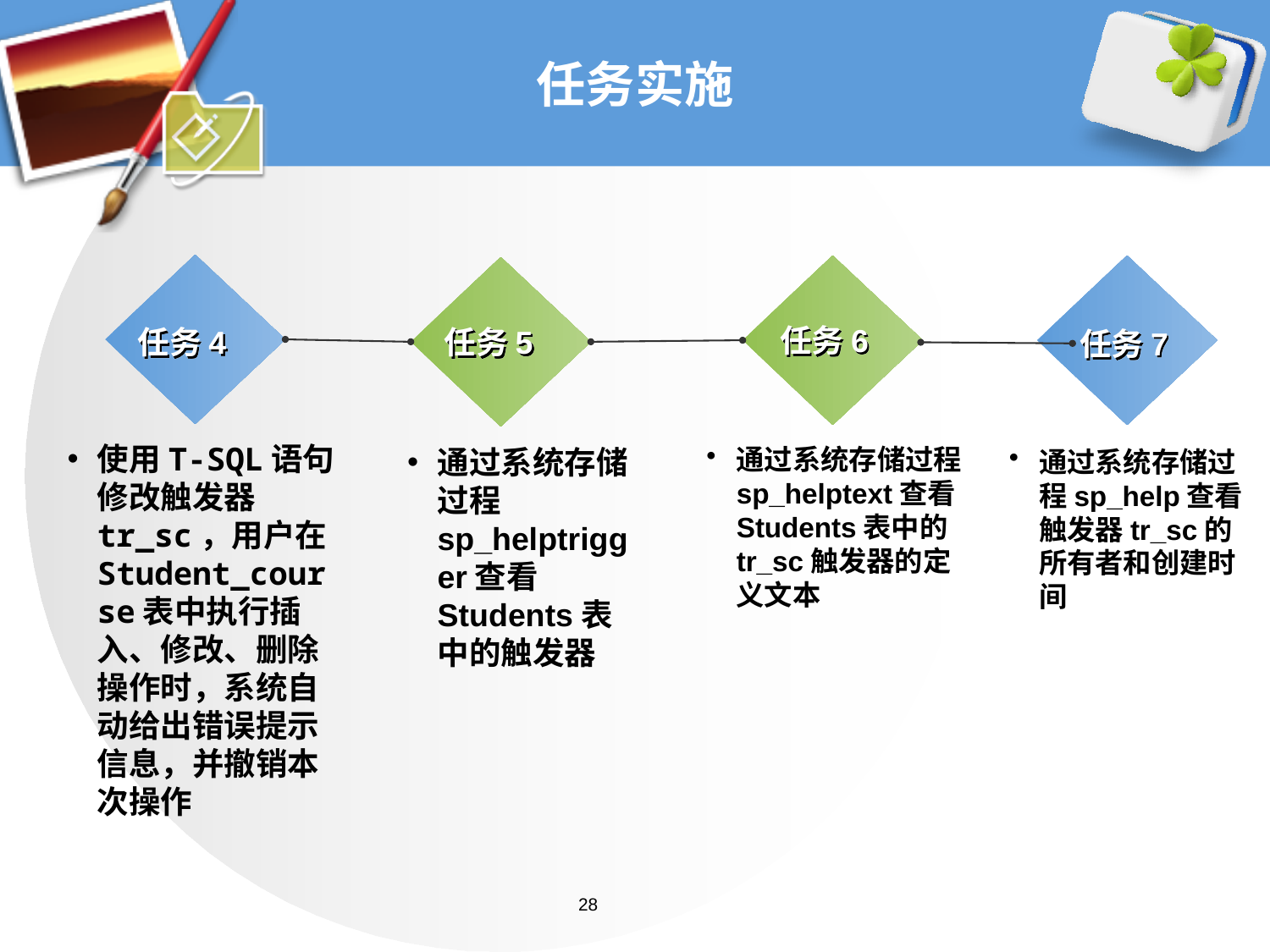

# 任务实施

任务6
任务5
任务4
任务7
使用T-SQL语句修改触发器tr_sc，用户在Student_course表中执行插入、修改、删除操作时，系统自动给出错误提示信息，并撤销本次操作
通过系统存储过程sp_helptrigger查看Students表中的触发器
通过系统存储过程sp_helptext查看Students表中的tr_sc触发器的定义文本
通过系统存储过程sp_help查看触发器tr_sc的所有者和创建时间
28